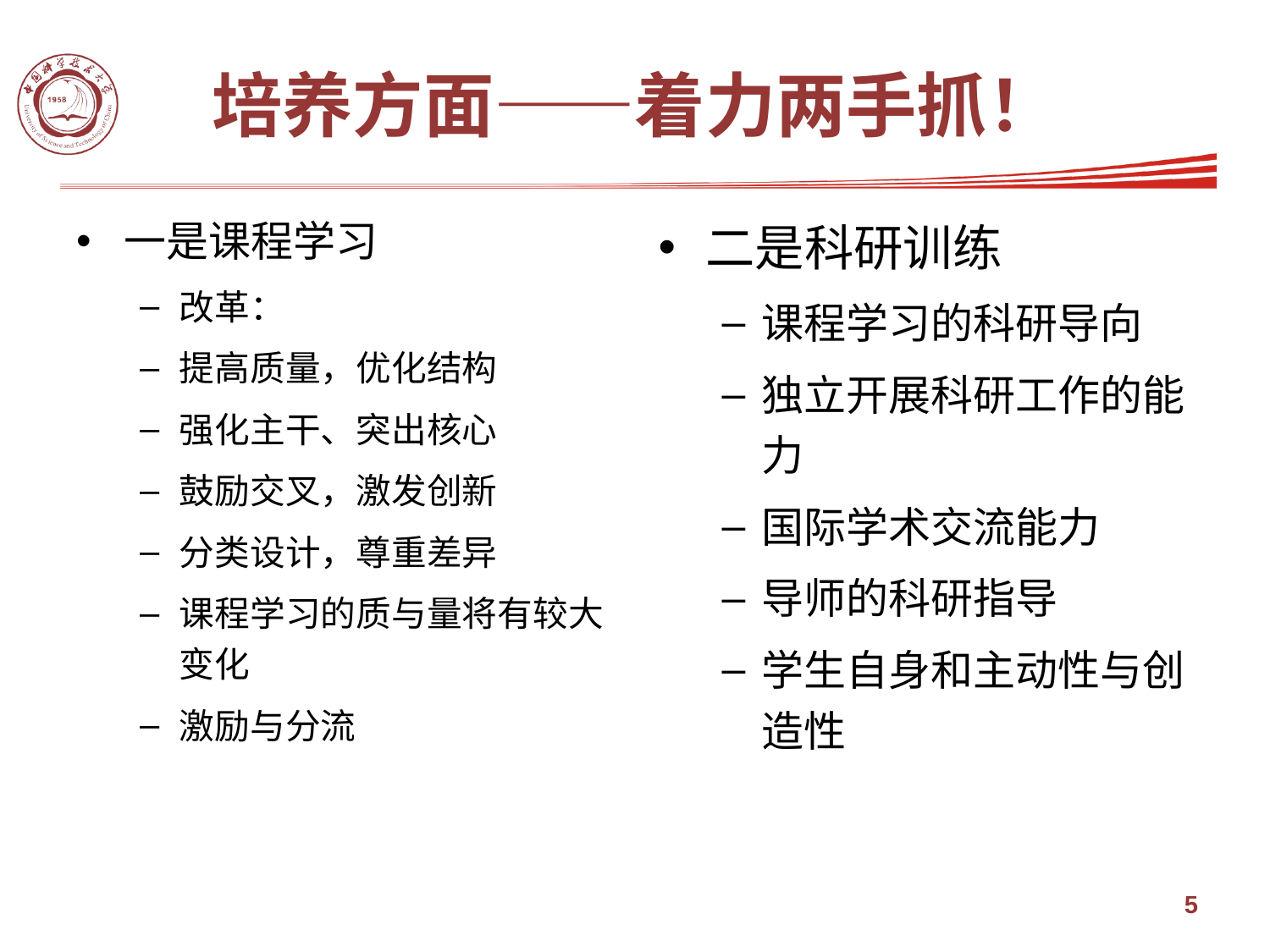

# 培养方面——着力两手抓！
一是课程学习
改革：
提高质量，优化结构
强化主干、突出核心
鼓励交叉，激发创新
分类设计，尊重差异
课程学习的质与量将有较大变化
激励与分流
二是科研训练
课程学习的科研导向
独立开展科研工作的能力
国际学术交流能力
导师的科研指导
学生自身和主动性与创造性